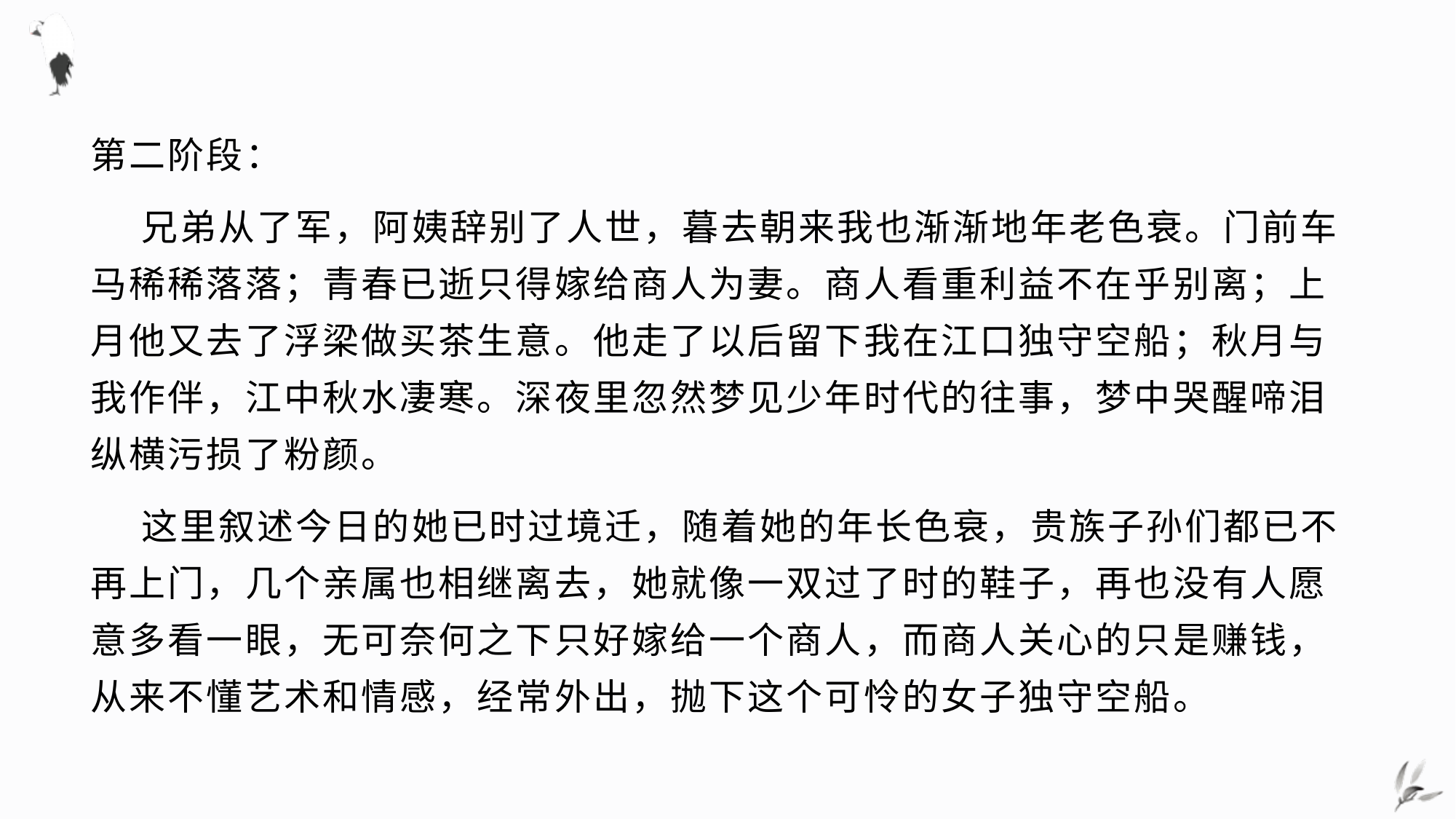

第二阶段：
    兄弟从了军，阿姨辞别了人世，暮去朝来我也渐渐地年老色衰。门前车马稀稀落落；青春已逝只得嫁给商人为妻。商人看重利益不在乎别离；上月他又去了浮梁做买茶生意。他走了以后留下我在江口独守空船；秋月与我作伴，江中秋水凄寒。深夜里忽然梦见少年时代的往事，梦中哭醒啼泪纵横污损了粉颜。
    这里叙述今日的她已时过境迁，随着她的年长色衰，贵族子孙们都已不再上门，几个亲属也相继离去，她就像一双过了时的鞋子，再也没有人愿意多看一眼，无可奈何之下只好嫁给一个商人，而商人关心的只是赚钱，从来不懂艺术和情感，经常外出，抛下这个可怜的女子独守空船。